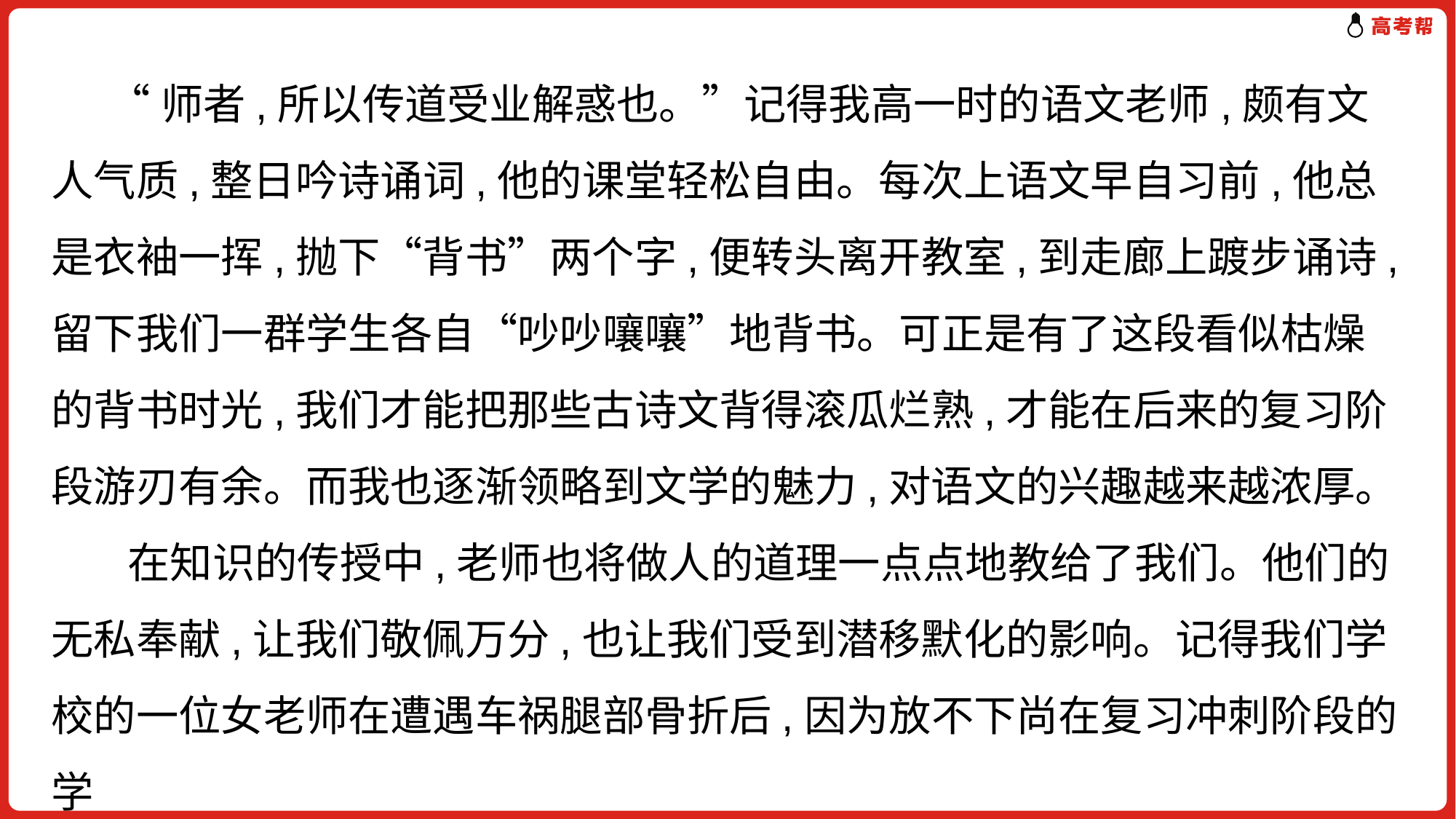

“师者,所以传道受业解惑也。”记得我高一时的语文老师,颇有文人气质,整日吟诗诵词,他的课堂轻松自由。每次上语文早自习前,他总是衣袖一挥,抛下“背书”两个字,便转头离开教室,到走廊上踱步诵诗,留下我们一群学生各自“吵吵嚷嚷”地背书。可正是有了这段看似枯燥的背书时光,我们才能把那些古诗文背得滚瓜烂熟,才能在后来的复习阶段游刃有余。而我也逐渐领略到文学的魅力,对语文的兴趣越来越浓厚。
       在知识的传授中,老师也将做人的道理一点点地教给了我们。他们的无私奉献,让我们敬佩万分,也让我们受到潜移默化的影响。记得我们学校的一位女老师在遭遇车祸腿部骨折后,因为放不下尚在复习冲刺阶段的学